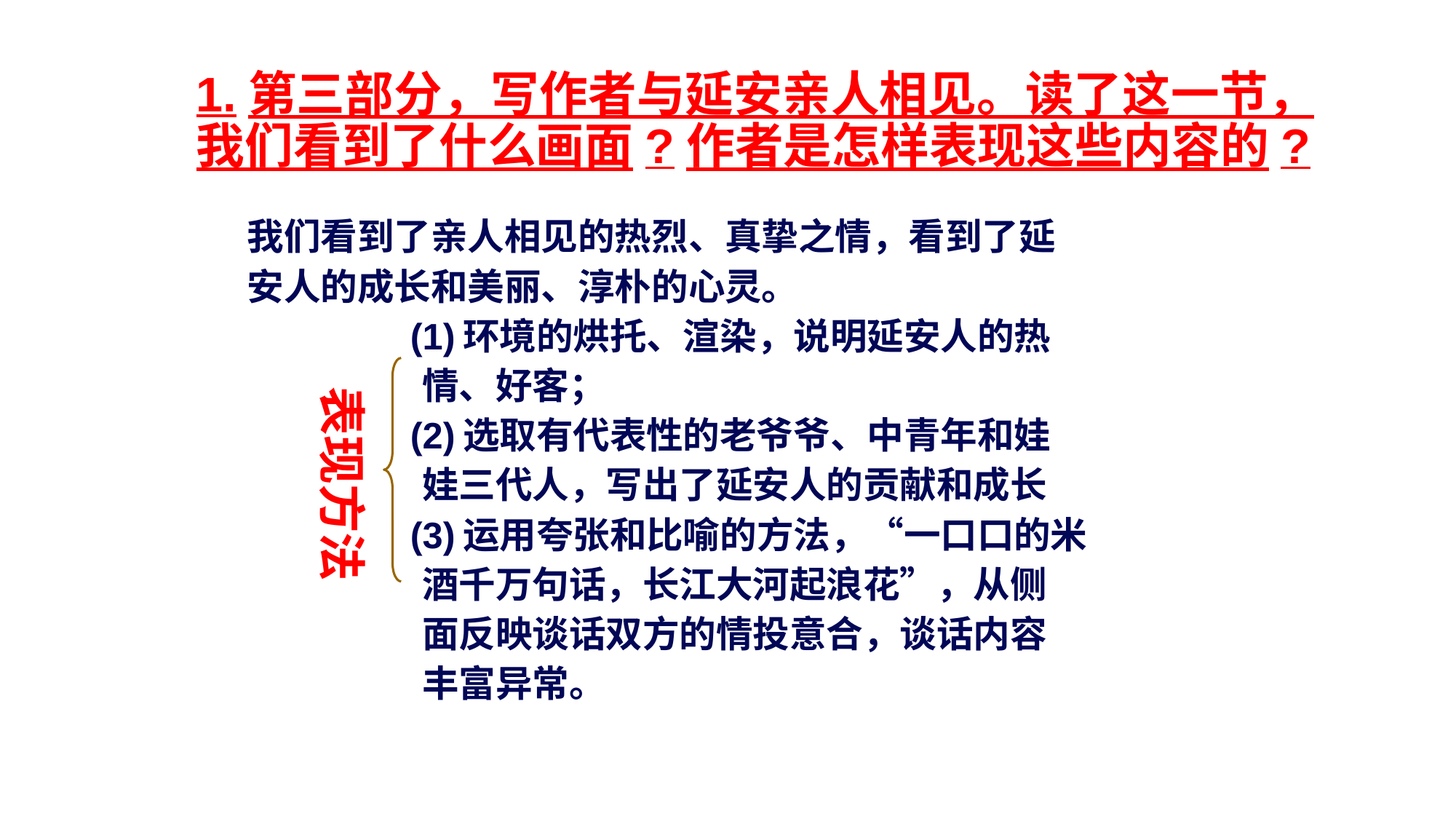

1.第三部分，写作者与延安亲人相见。读了这一节，我们看到了什么画面?作者是怎样表现这些内容的?
我们看到了亲人相见的热烈、真挚之情，看到了延
安人的成长和美丽、淳朴的心灵。
                (1)环境的烘托、渲染，说明延安人的热
                    情、好客；
                (2)选取有代表性的老爷爷、中青年和娃
                    娃三代人，写出了延安人的贡献和成长
                (3)运用夸张和比喻的方法，“一口口的米
                    酒千万句话，长江大河起浪花”，从侧
                    面反映谈话双方的情投意合，谈话内容
                    丰富异常。

表现方法